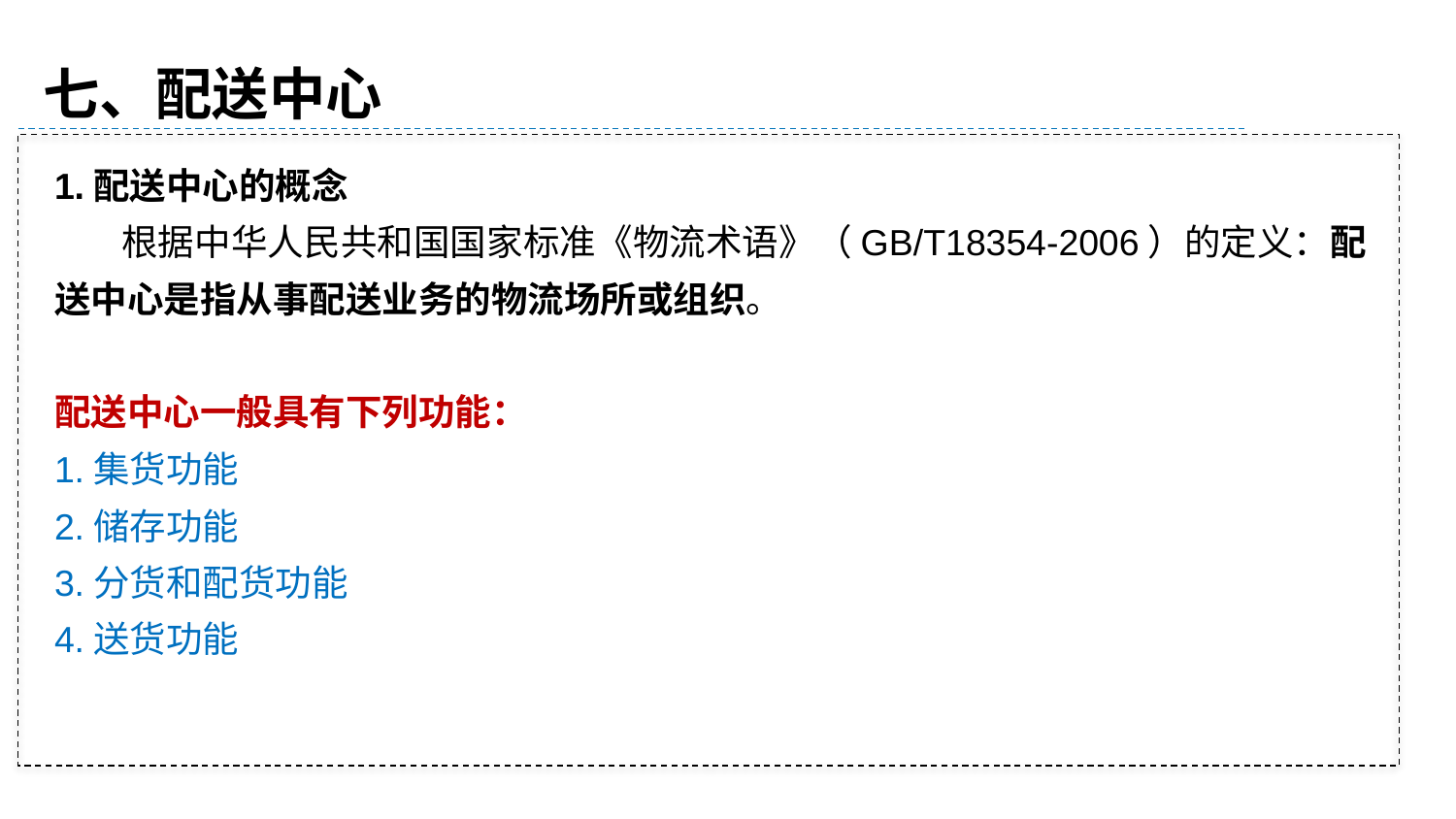

七、配送中心

1.配送中心的概念
       根据中华人民共和国国家标准《物流术语》（GB/T18354-2006）的定义：配送中心是指从事配送业务的物流场所或组织。

配送中心一般具有下列功能：
1.集货功能
2.储存功能
3.分货和配货功能
4.送货功能